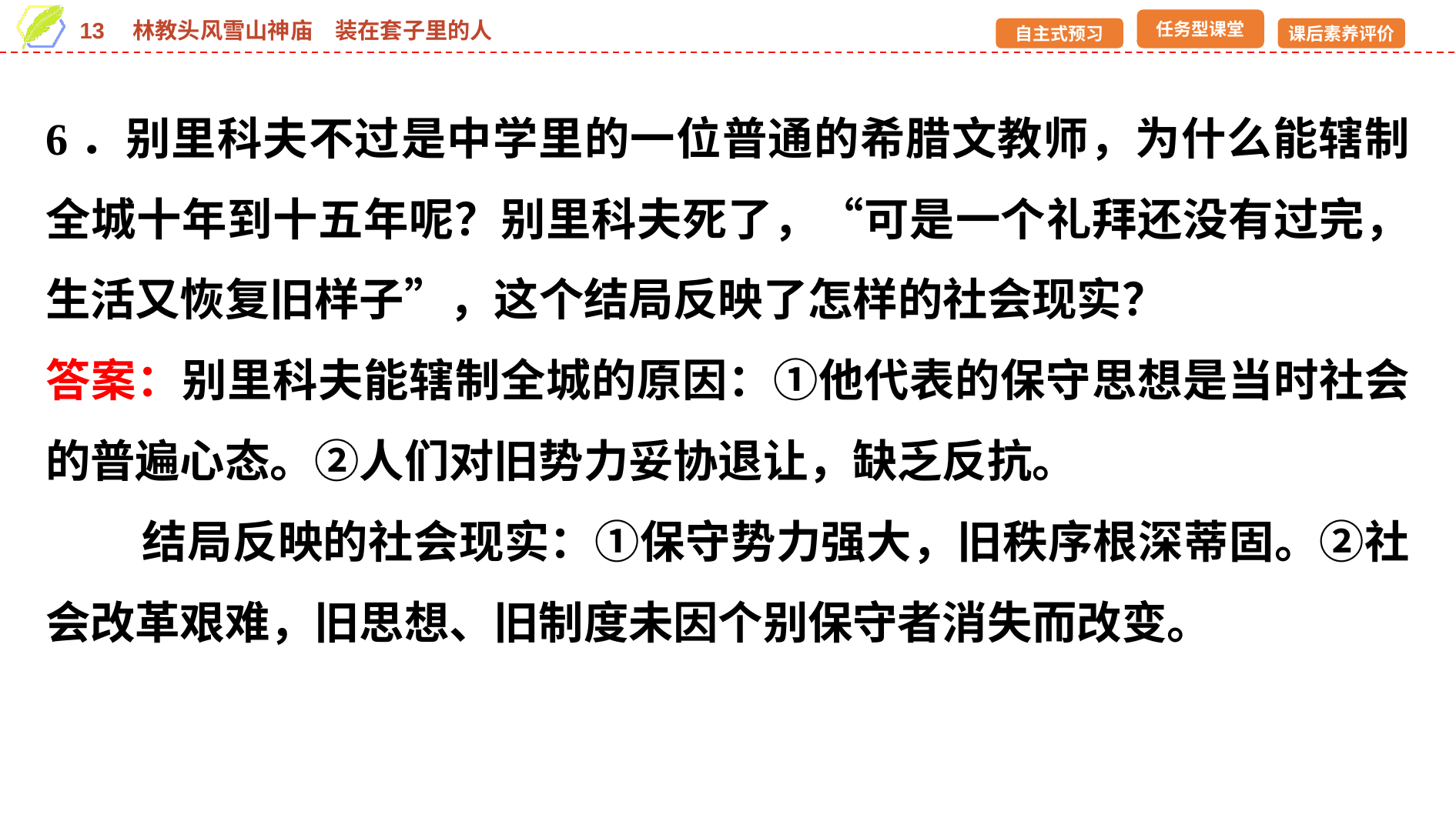

6．别里科夫不过是中学里的一位普通的希腊文教师，为什么能辖制全城十年到十五年呢？别里科夫死了，“可是一个礼拜还没有过完，生活又恢复旧样子”，这个结局反映了怎样的社会现实？
答案：别里科夫能辖制全城的原因：①他代表的保守思想是当时社会的普遍心态。②人们对旧势力妥协退让，缺乏反抗。
        结局反映的社会现实：①保守势力强大，旧秩序根深蒂固。②社会改革艰难，旧思想、旧制度未因个别保守者消失而改变。